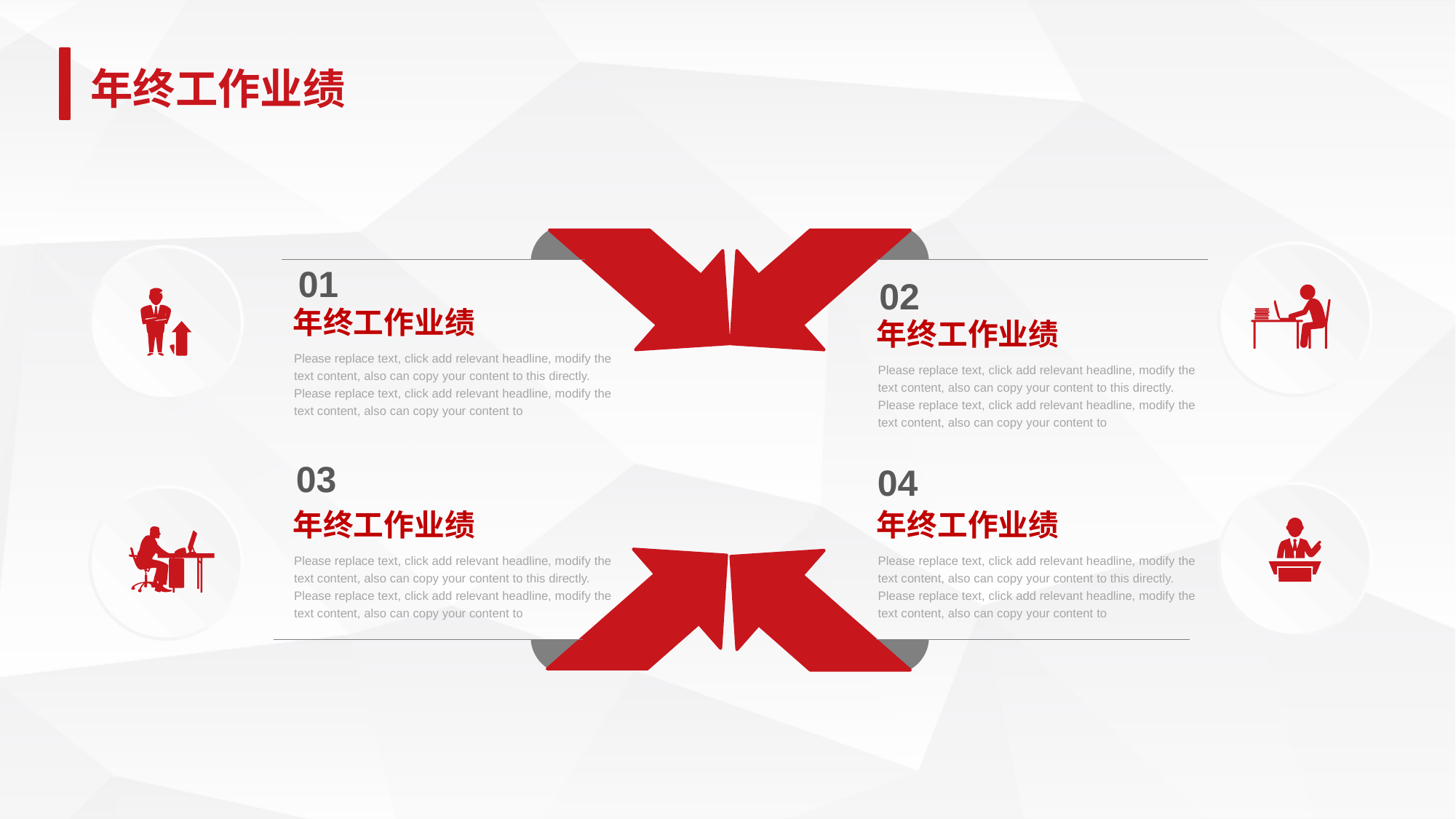

年终工作业绩

01
02

年终工作业绩
年终工作业绩
Please replace text, click add relevant headline, modify the text content, also can copy your content to this directly. Please replace text, click add relevant headline, modify the text content, also can copy your content to
Please replace text, click add relevant headline, modify the text content, also can copy your content to this directly. Please replace text, click add relevant headline, modify the text content, also can copy your content to
03
04

年终工作业绩
年终工作业绩

Please replace text, click add relevant headline, modify the text content, also can copy your content to this directly. Please replace text, click add relevant headline, modify the text content, also can copy your content to
Please replace text, click add relevant headline, modify the text content, also can copy your content to this directly. Please replace text, click add relevant headline, modify the text content, also can copy your content to